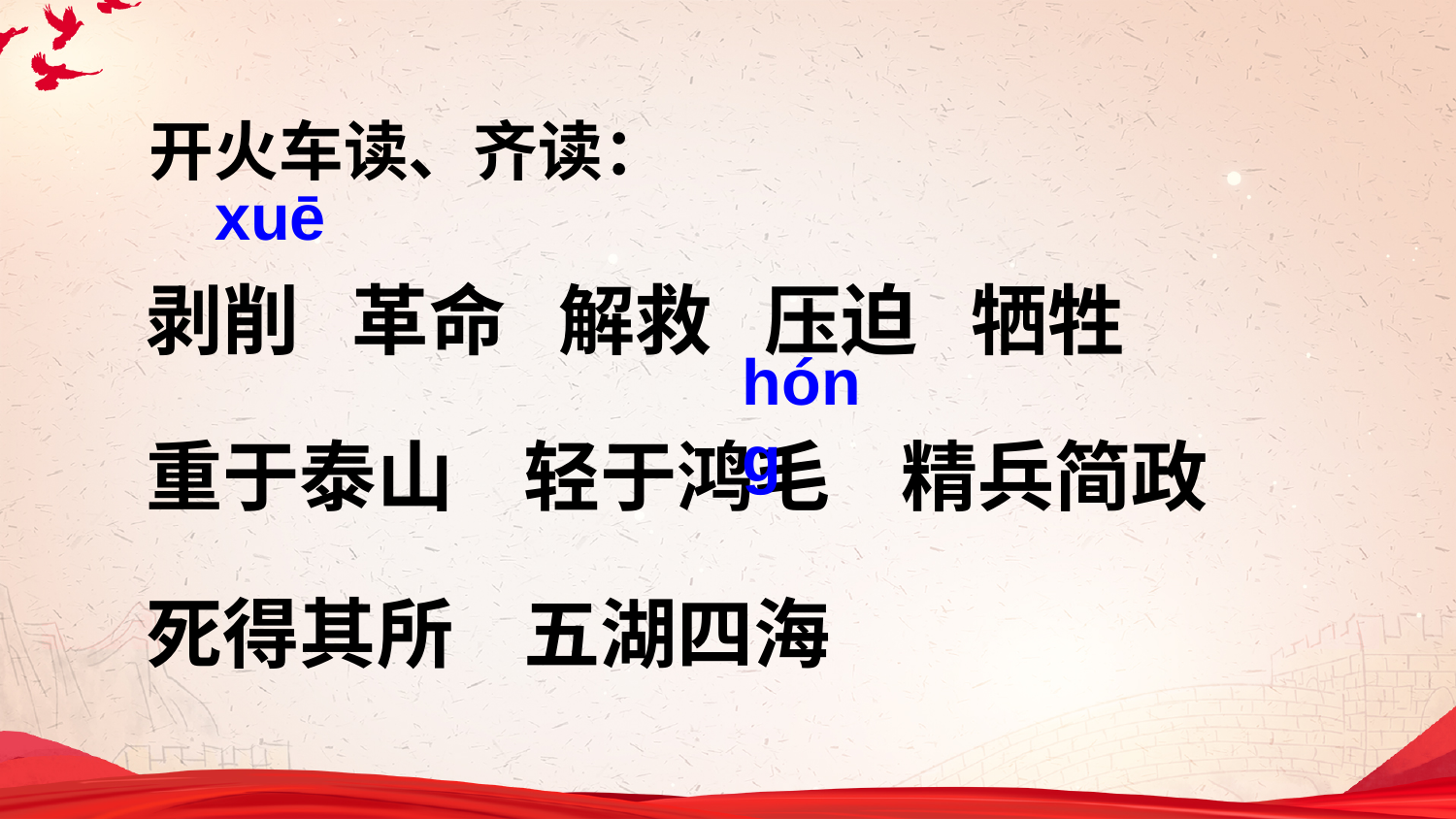

开火车读、齐读：
xuē
剥削   革命   解救   压迫   牺牲
重于泰山    轻于鸿毛    精兵简政
死得其所    五湖四海
hónɡ